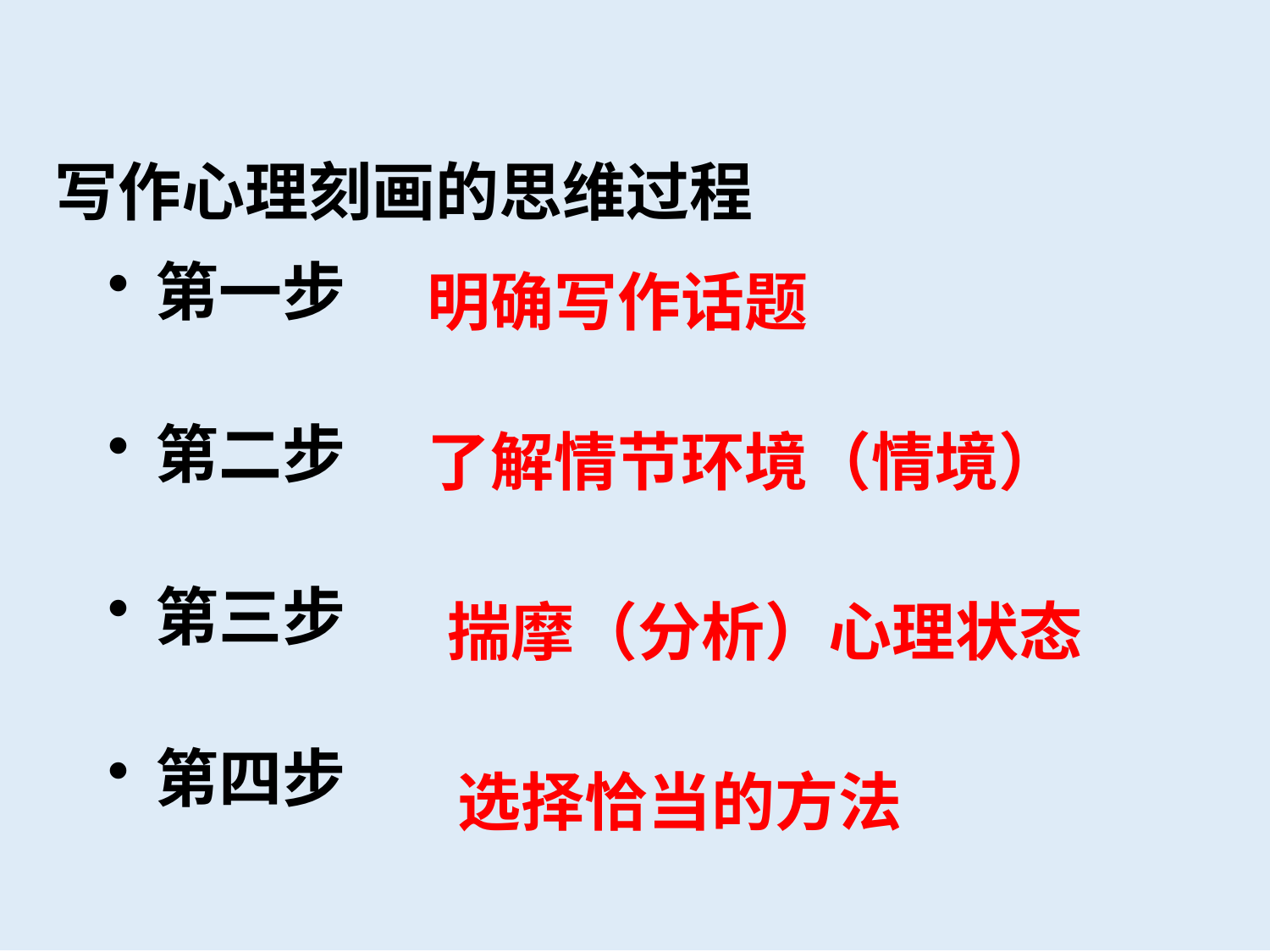

# 写作心理刻画的思维过程
第一步

第二步

第三步

第四步
明确写作话题
了解情节环境（情境）
揣摩（分析）心理状态
选择恰当的方法